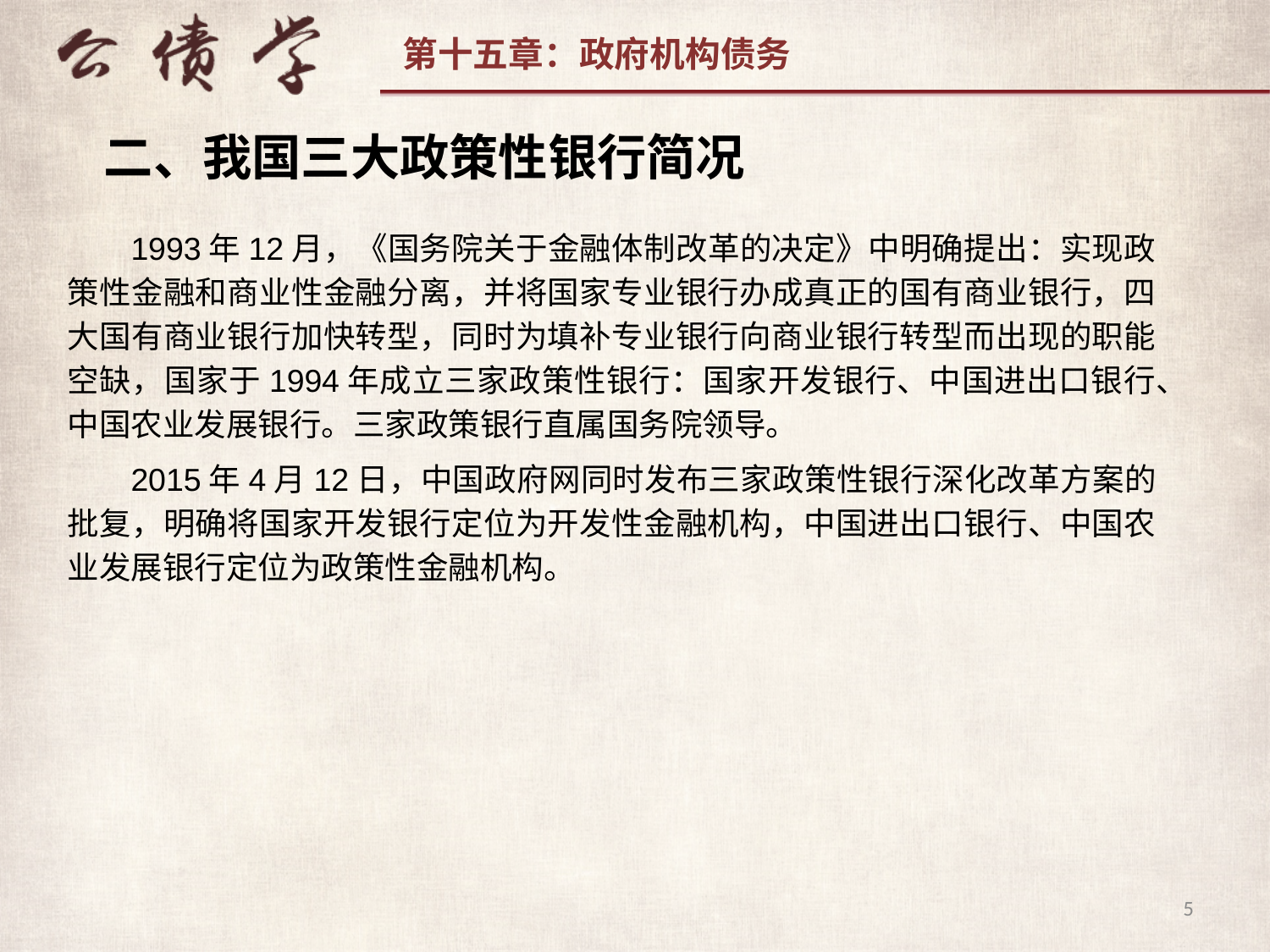

二、我国三大政策性银行简况
1993年12月，《国务院关于金融体制改革的决定》中明确提出：实现政策性金融和商业性金融分离，并将国家专业银行办成真正的国有商业银行，四大国有商业银行加快转型，同时为填补专业银行向商业银行转型而出现的职能空缺，国家于1994年成立三家政策性银行：国家开发银行、中国进出口银行、中国农业发展银行。三家政策银行直属国务院领导。
2015年4月12日，中国政府网同时发布三家政策性银行深化改革方案的批复，明确将国家开发银行定位为开发性金融机构，中国进出口银行、中国农业发展银行定位为政策性金融机构。
5